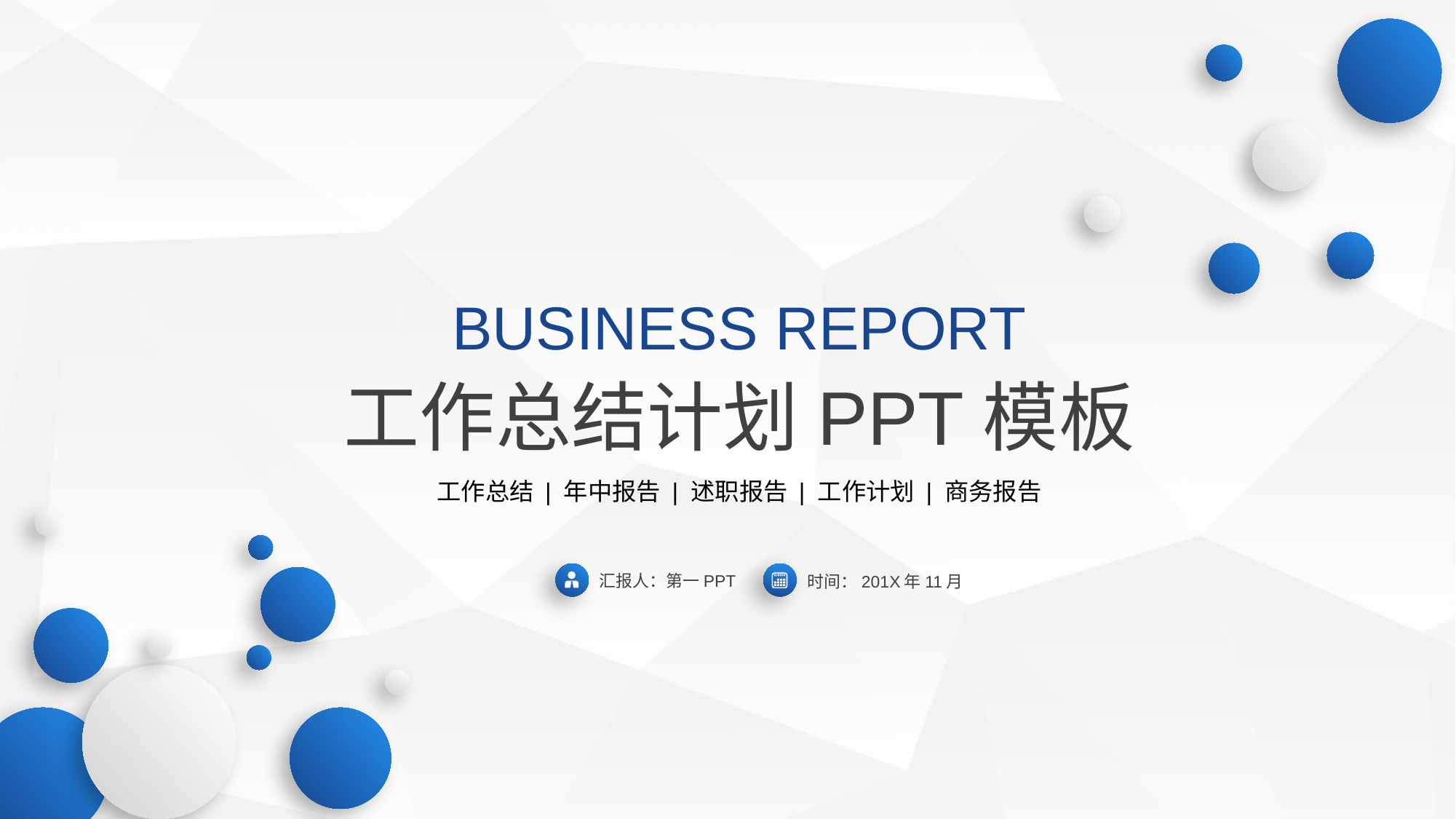

BUSINESS REPORT
工作总结计划PPT模板
工作总结 | 年中报告 | 述职报告 | 工作计划 | 商务报告

汇报人：第一PPT

时间：201X年11月